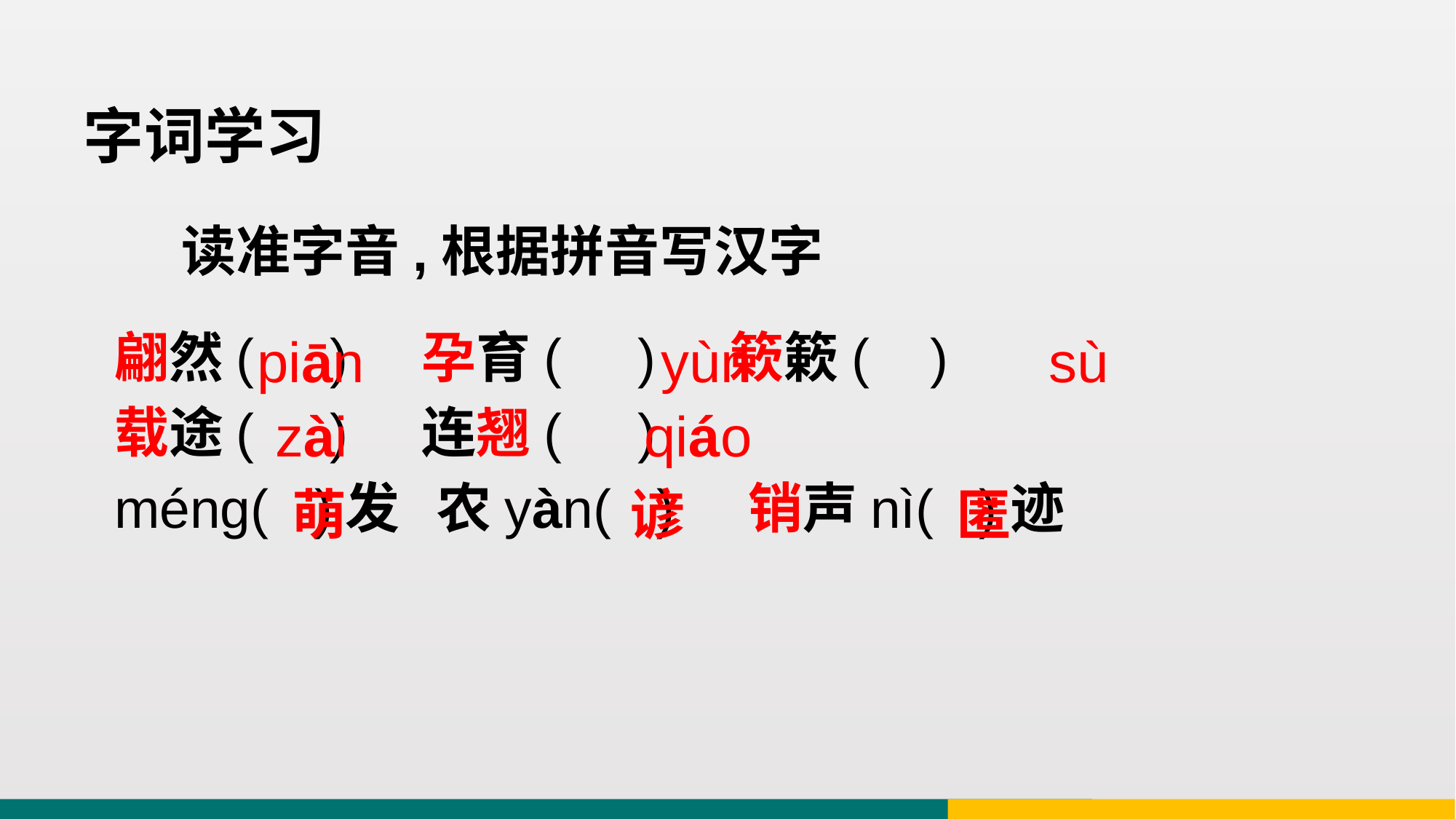

字词学习

读准字音,根据拼音写汉字
翩然(     )    孕育(     )    簌簌(    )
载途(     )    连翘(     )
méng(   )发   农yàn(   )    销声nì(   )迹
  piān                   yùn                   sù
   zài                   qiáo

 萌                       谚                      匿